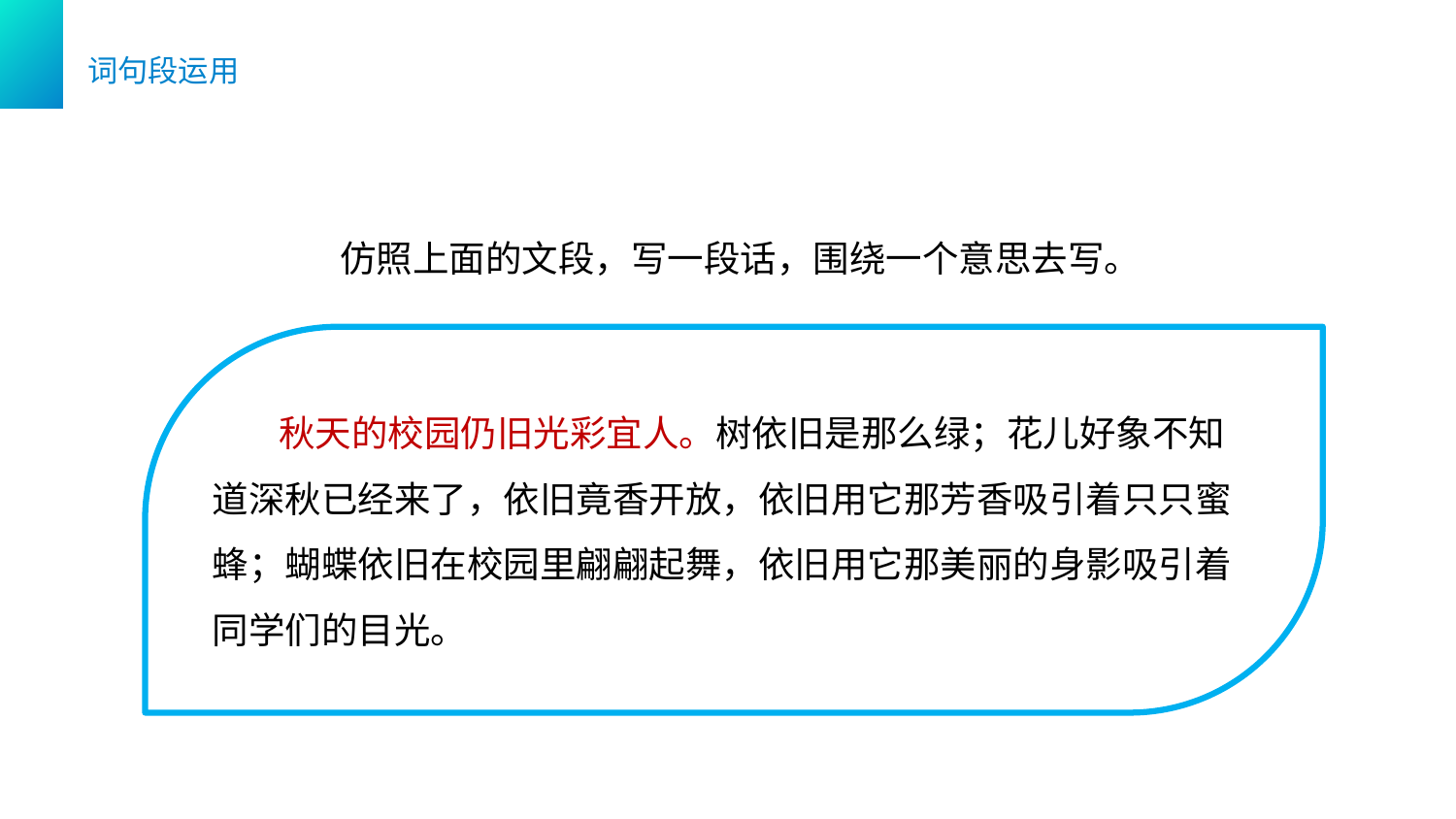

词句段运用
仿照上面的文段，写一段话，围绕一个意思去写。
       秋天的校园仍旧光彩宜人。树依旧是那么绿；花儿好象不知道深秋已经来了，依旧竟香开放，依旧用它那芳香吸引着只只蜜蜂；蝴蝶依旧在校园里翩翩起舞，依旧用它那美丽的身影吸引着同学们的目光。